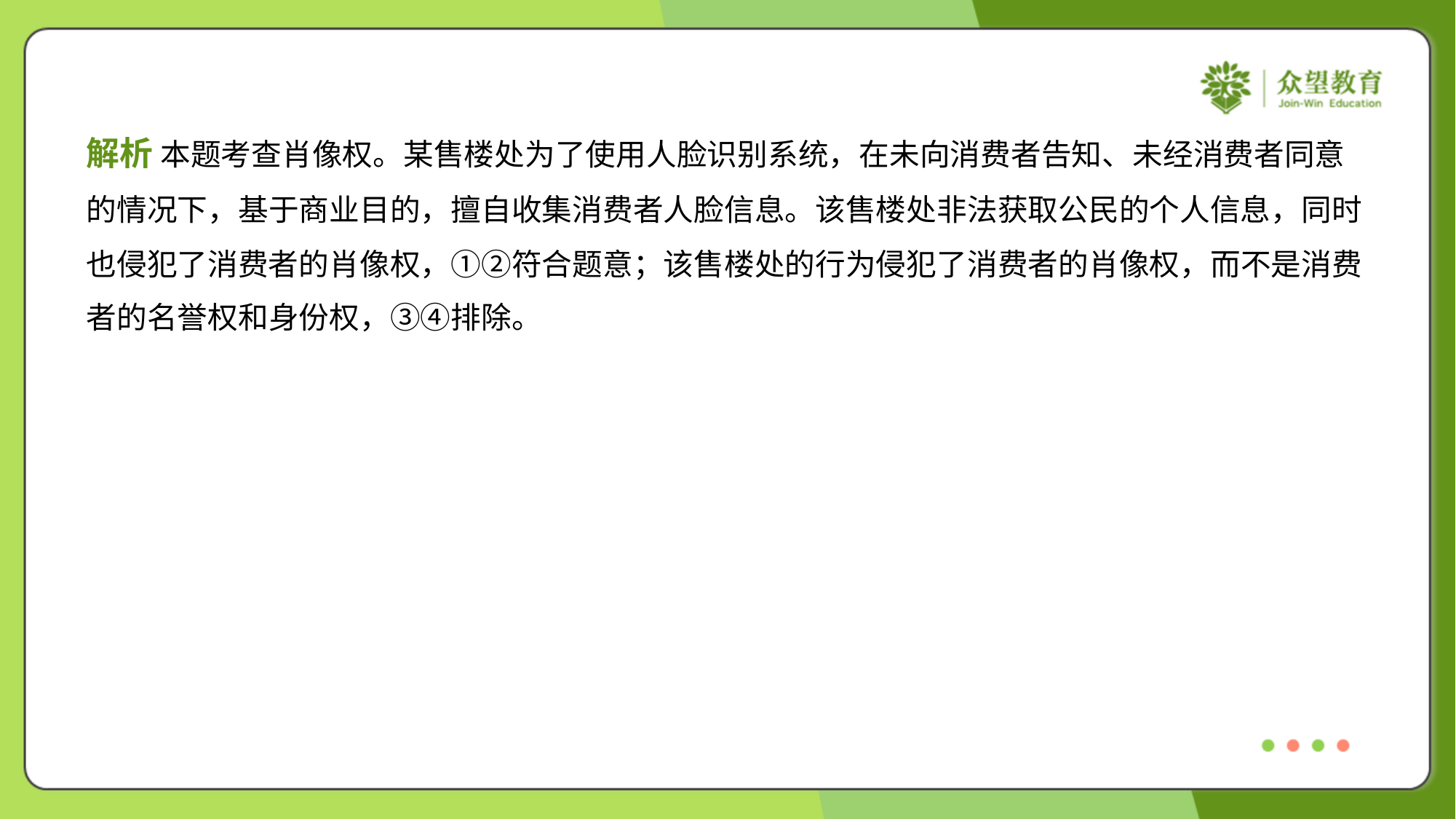

解析 本题考查肖像权。某售楼处为了使用人脸识别系统，在未向消费者告知、未经消费者同意
的情况下，基于商业目的，擅自收集消费者人脸信息。该售楼处非法获取公民的个人信息，同时
也侵犯了消费者的肖像权，①②符合题意；该售楼处的行为侵犯了消费者的肖像权，而不是消费
者的名誉权和身份权，③④排除。